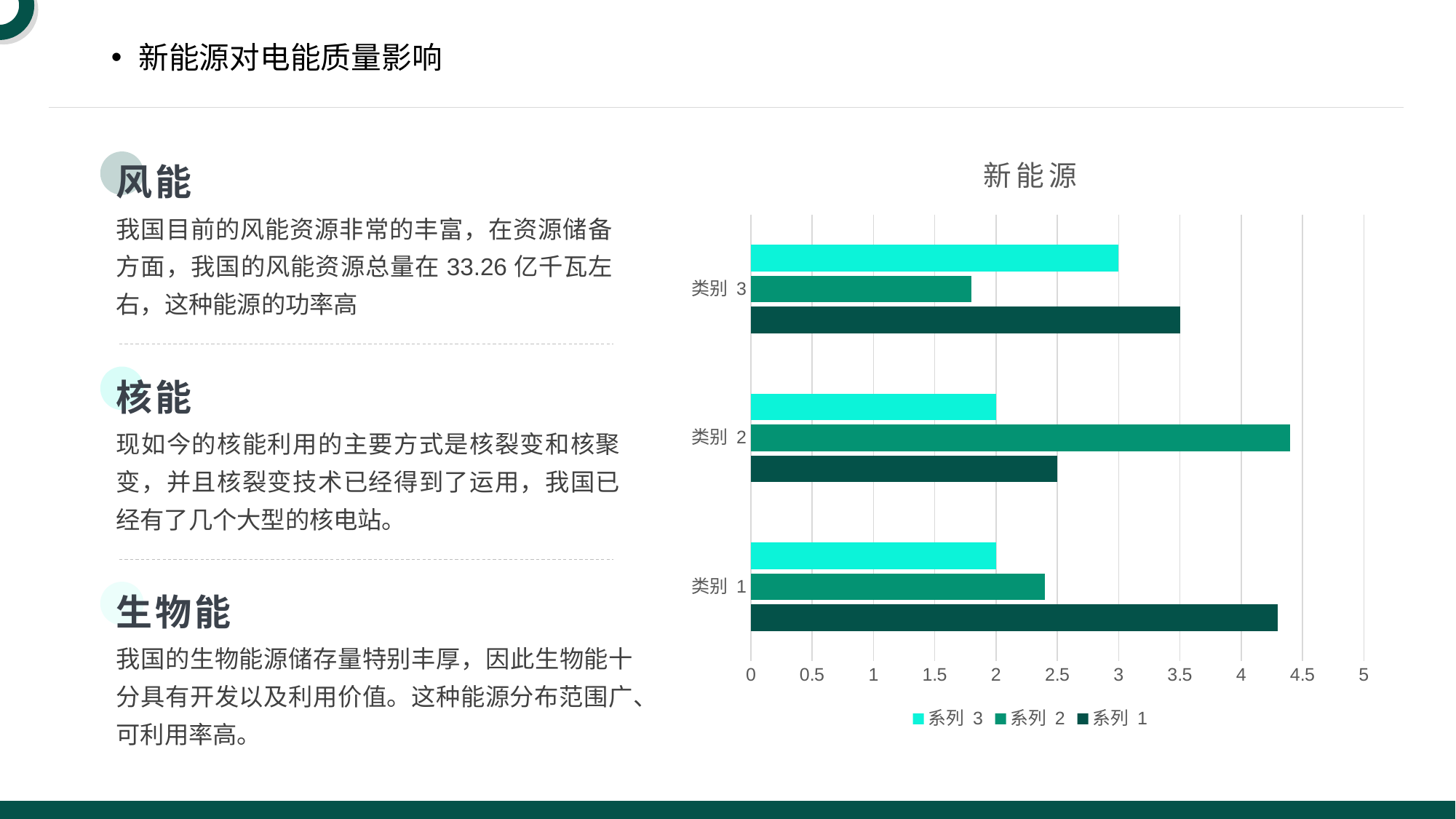

新能源对电能质量影响

### Chart: 新能源

| Category | 系列 1 | 系列 2 | 系列 3 |
|---|---|---|---|
| 类别 1 | 4.3 | 2.4 | 2.0 |
| 类别 2 | 2.5 | 4.4 | 2.0 |
| 类别 3 | 3.5 | 1.8 | 3.0 |
风能
我国目前的风能资源非常的丰富，在资源储备方面，我国的风能资源总量在33.26亿千瓦左右，这种能源的功率高

核能
现如今的核能利用的主要方式是核裂变和核聚变，并且核裂变技术已经得到了运用，我国已经有了几个大型的核电站。

生物能
我国的生物能源储存量特别丰厚，因此生物能十分具有开发以及利用价值。这种能源分布范围广、可利用率高。